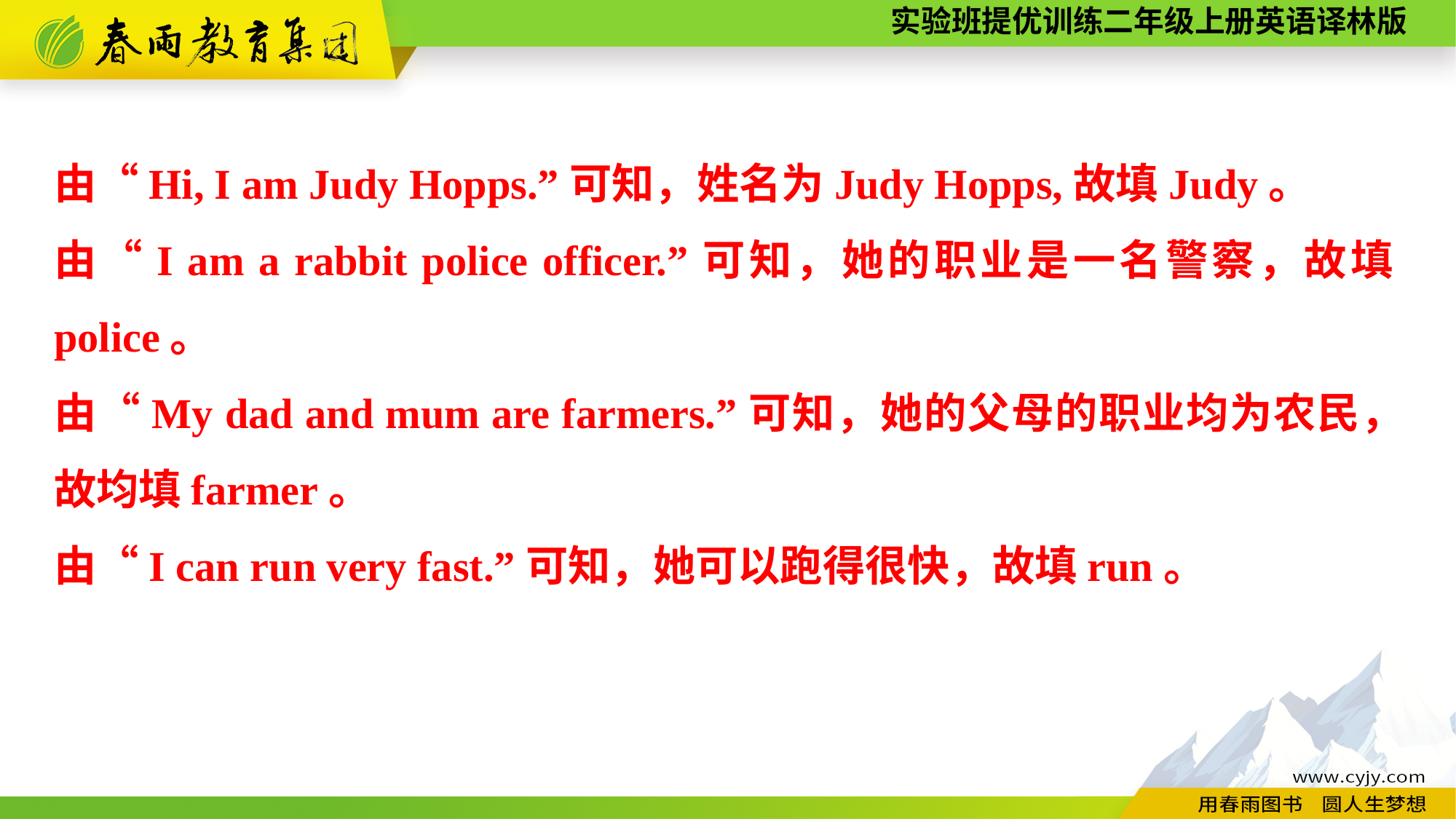

由“Hi, I am Judy Hopps.”可知，姓名为Judy Hopps,故填Judy。
由“I am a rabbit police officer.”可知，她的职业是一名警察，故填police。
由“My dad and mum are farmers.”可知，她的父母的职业均为农民，故均填farmer。
由“I can run very fast.”可知，她可以跑得很快，故填run。